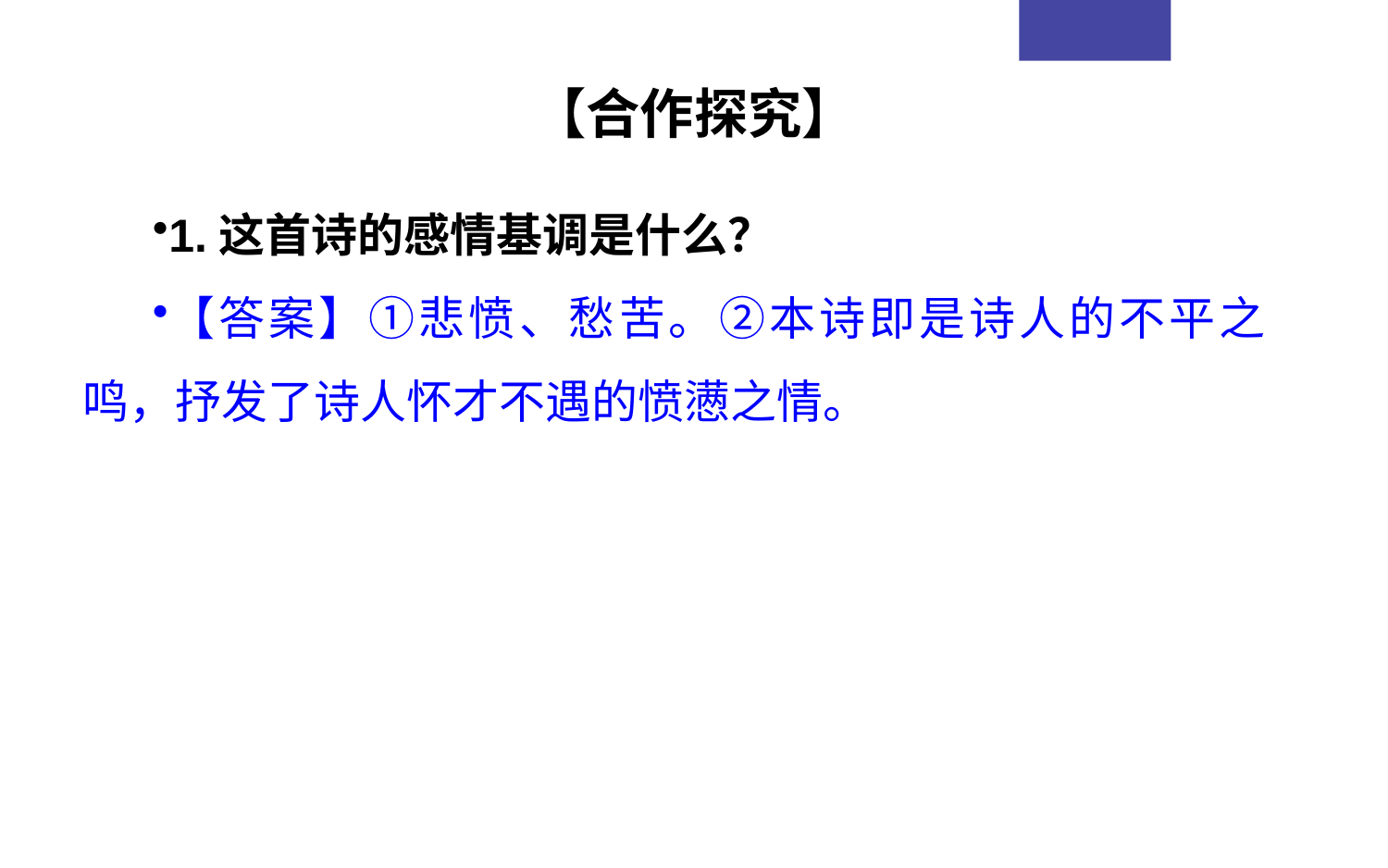

【合作探究】
1.这首诗的感情基调是什么？
【答案】①悲愤、愁苦。②本诗即是诗人的不平之鸣，抒发了诗人怀才不遇的愤懑之情。